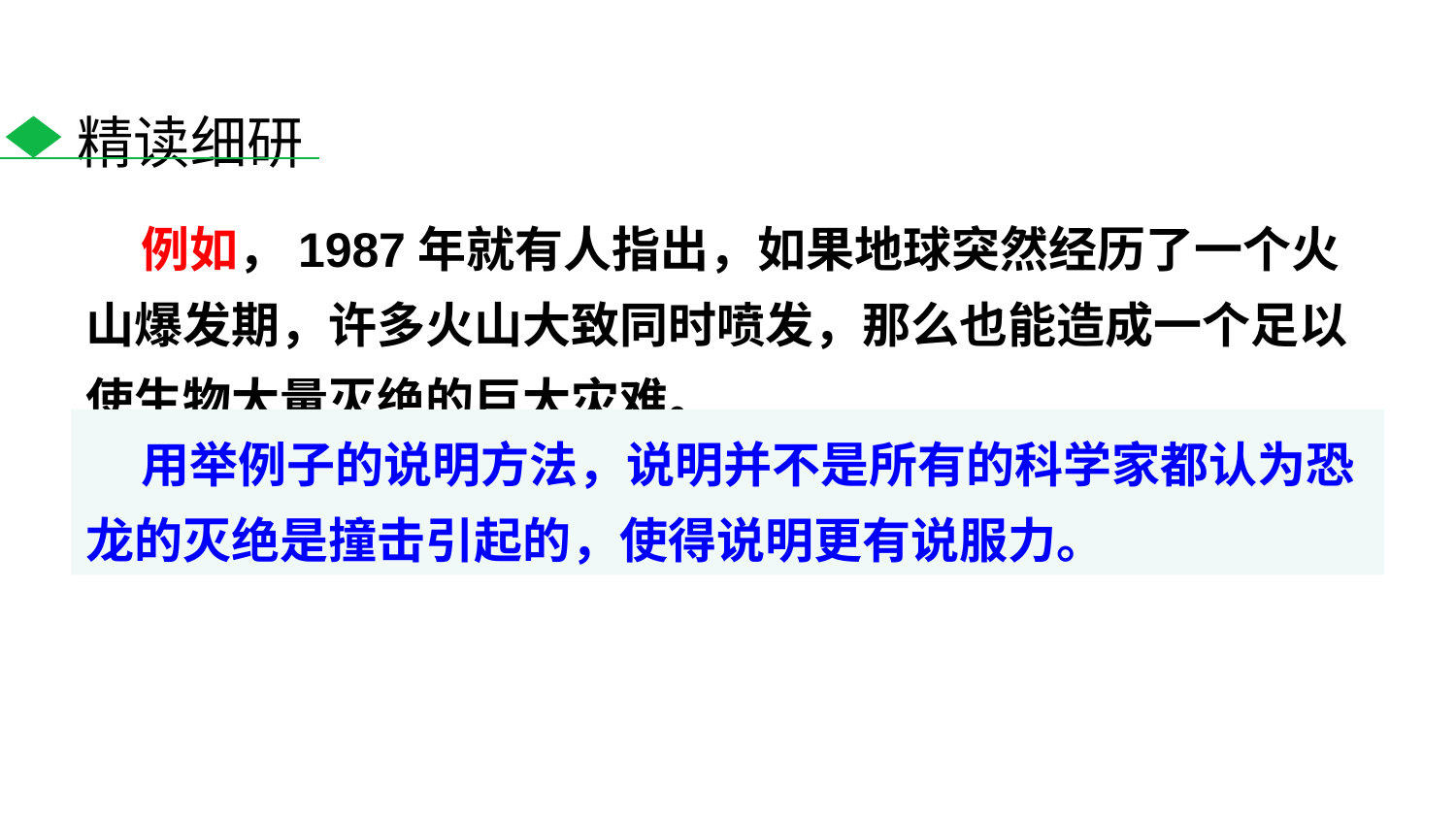

精读细研

    例如，1987年就有人指出，如果地球突然经历了一个火山爆发期，许多火山大致同时喷发，那么也能造成一个足以使生物大量灭绝的巨大灾难。
    用举例子的说明方法，说明并不是所有的科学家都认为恐龙的灭绝是撞击引起的，使得说明更有说服力。